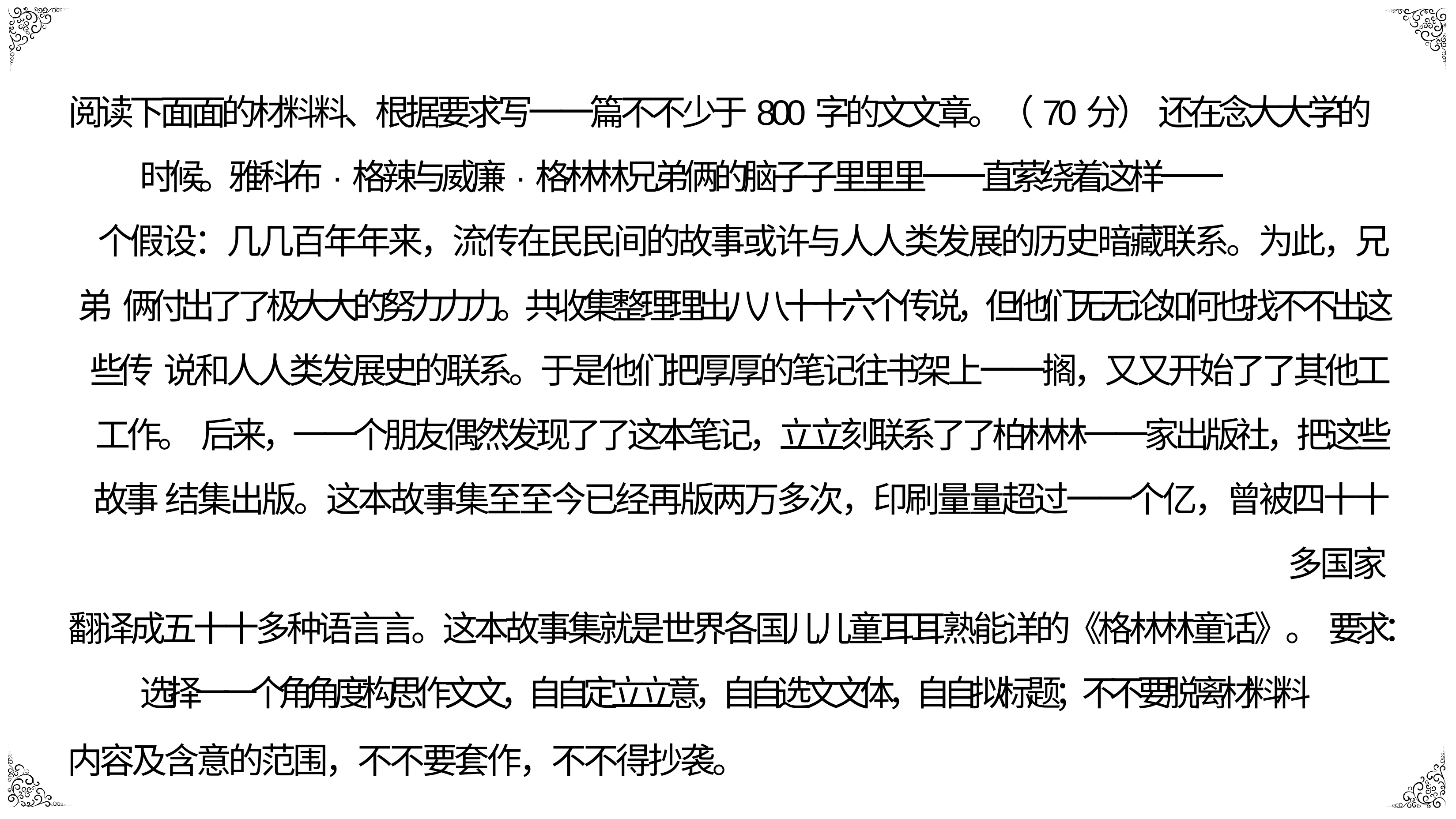

阅读下⾯面的材料料、根据要求写⼀一篇不不少于800字的⽂文章。（70分）  还在念⼤大学的时候。雅科布·格辣与威廉·格林林兄弟俩的脑⼦子⾥里里⼀一直萦绕着这样⼀一
个假设：⼏几百年年来，流传在⺠民间的故事或许与⼈人类发展的历史暗藏联系。为此，兄弟  俩付出了了极⼤大的努⼒力力。共收集整理理出⼋八⼗十六个传说，但他们⽆无论如何也找不不出这些传  说和⼈人类发展史的联系。于是他们把厚厚的笔记往书架上⼀一搁，⼜又开始了了其他⼯工作。  后来，⼀一个朋友偶然发现了了这本笔记，⽴立刻联系了了柏林林⼀一家出版社，把这些故事  结集出版。这本故事集⾄至今已经再版两万多次，印刷量量超过⼀一个亿，曾被四⼗十多国家
翻译成五⼗十多种语⾔言。这本故事集就是世界各国⼉儿童⽿耳熟能详的《格林林童话》。  要求：选择⼀一个⻆角度构思作⽂文，⾃自定⽴立意，⾃自选⽂文体，⾃自拟标题；不不要脱离材料料
内容及含意的范围，不不要套作，不不得抄袭。